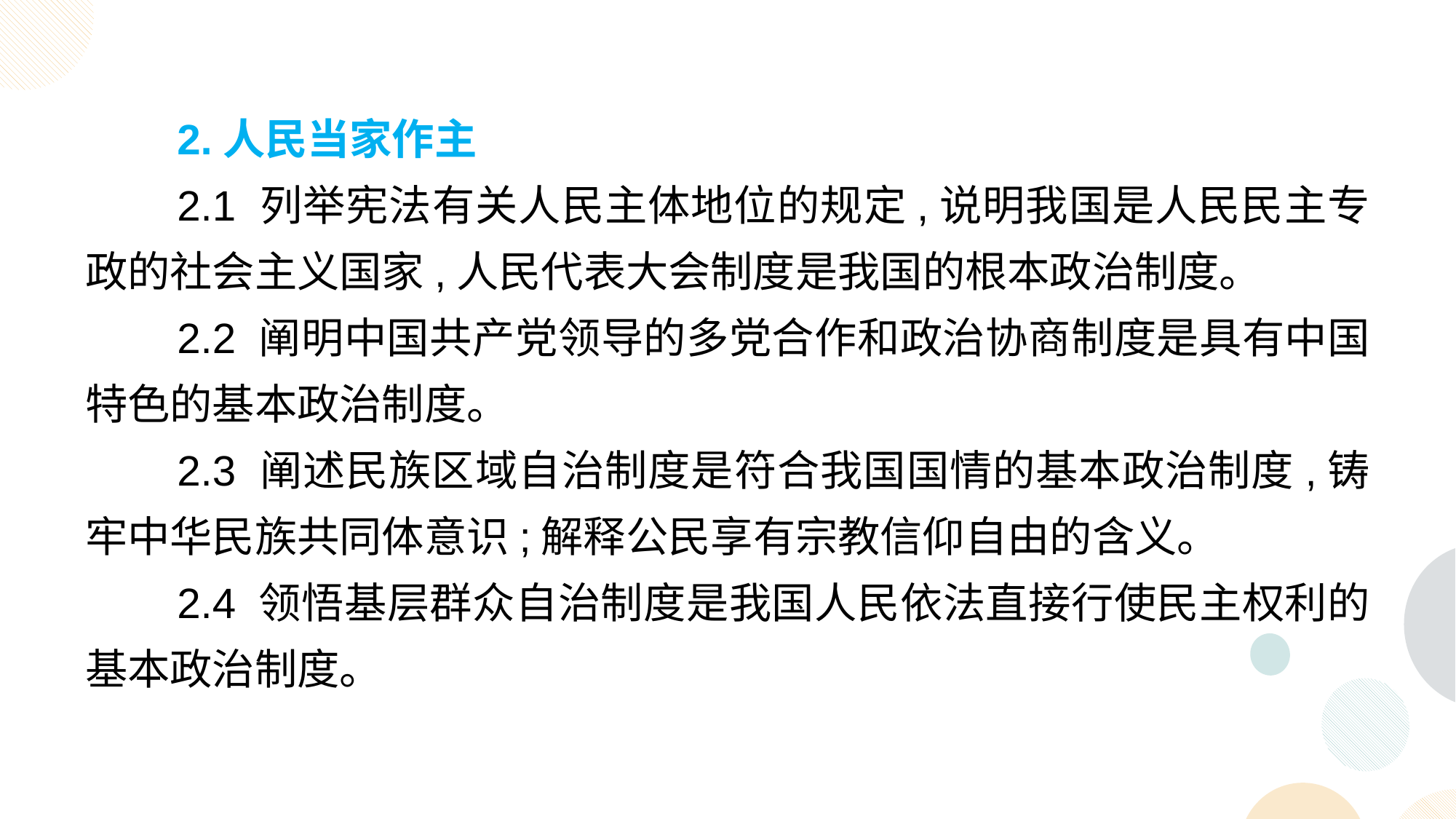

2.人民当家作主
2.1 列举宪法有关人民主体地位的规定,说明我国是人民民主专政的社会主义国家,人民代表大会制度是我国的根本政治制度。
2.2 阐明中国共产党领导的多党合作和政治协商制度是具有中国特色的基本政治制度。
2.3 阐述民族区域自治制度是符合我国国情的基本政治制度,铸牢中华民族共同体意识;解释公民享有宗教信仰自由的含义。
2.4 领悟基层群众自治制度是我国人民依法直接行使民主权利的基本政治制度。